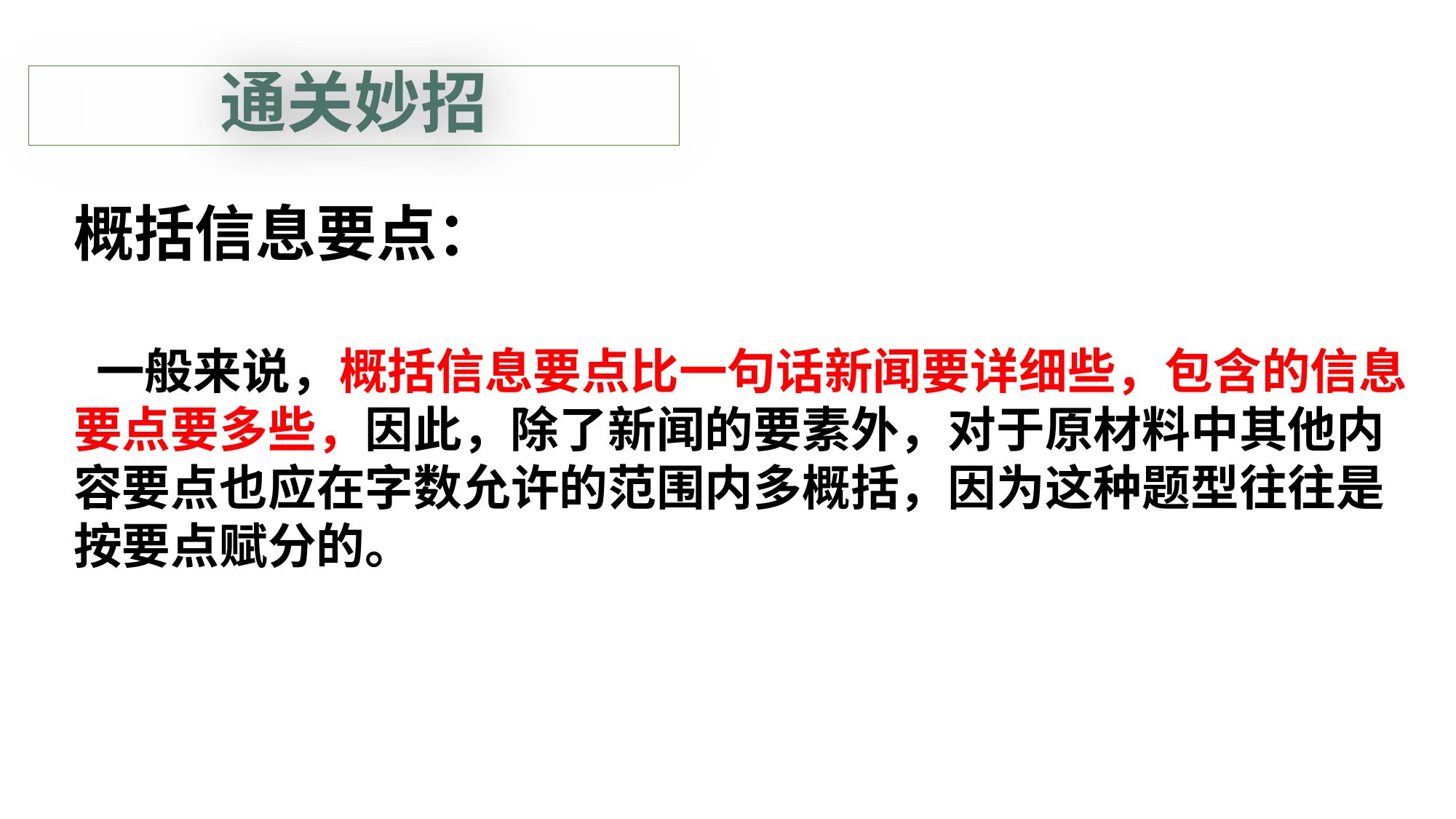

通关妙招
概括信息要点：

 一般来说，概括信息要点比一句话新闻要详细些，包含的信息要点要多些，因此，除了新闻的要素外，对于原材料中其他内容要点也应在字数允许的范围内多概括，因为这种题型往往是按要点赋分的。